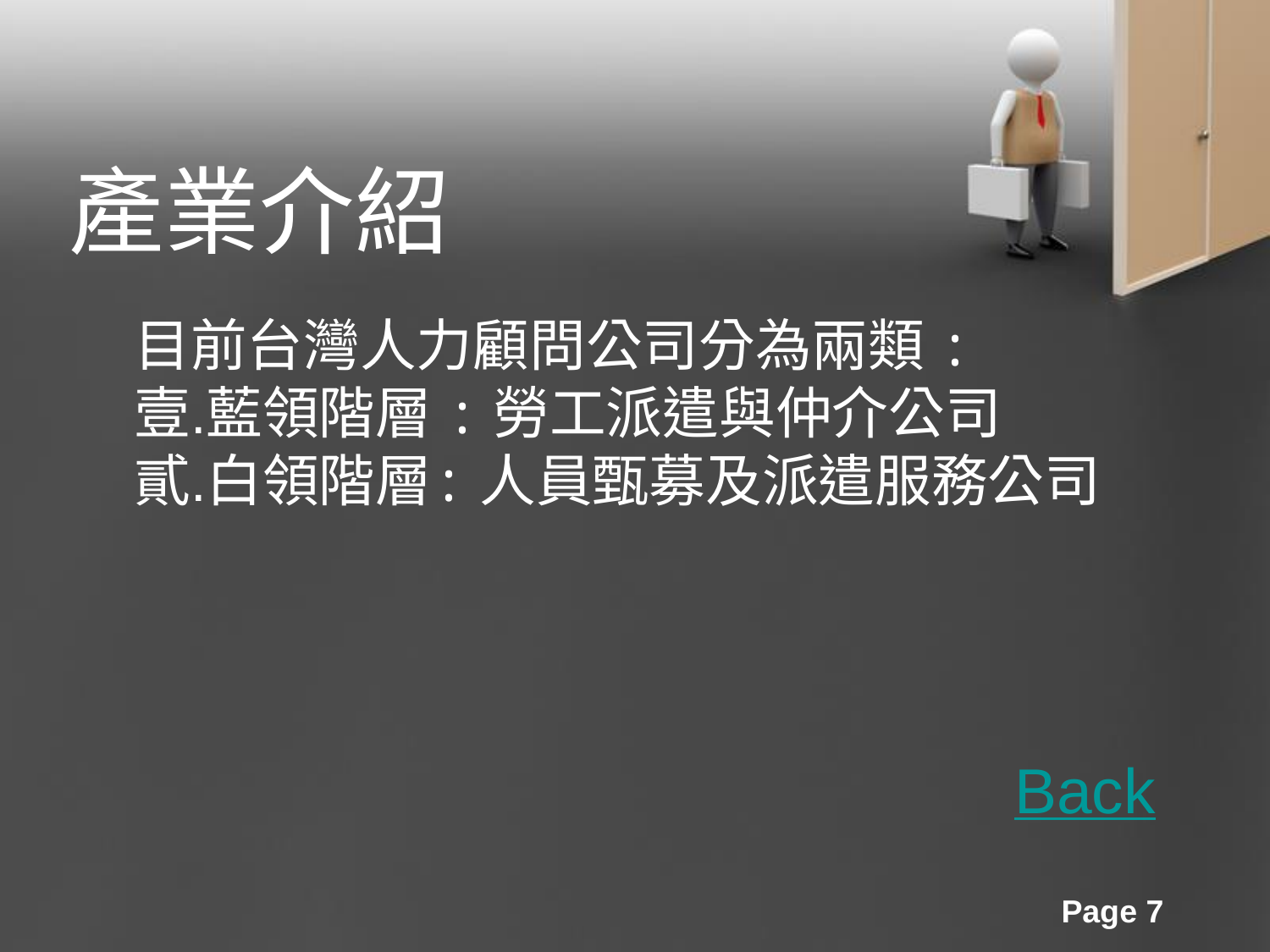

產業介紹
目前台灣人力顧問公司分為兩類:
藍領階層:勞工派遣與仲介公司
白領階層:人員甄募及派遣服務公司
Back